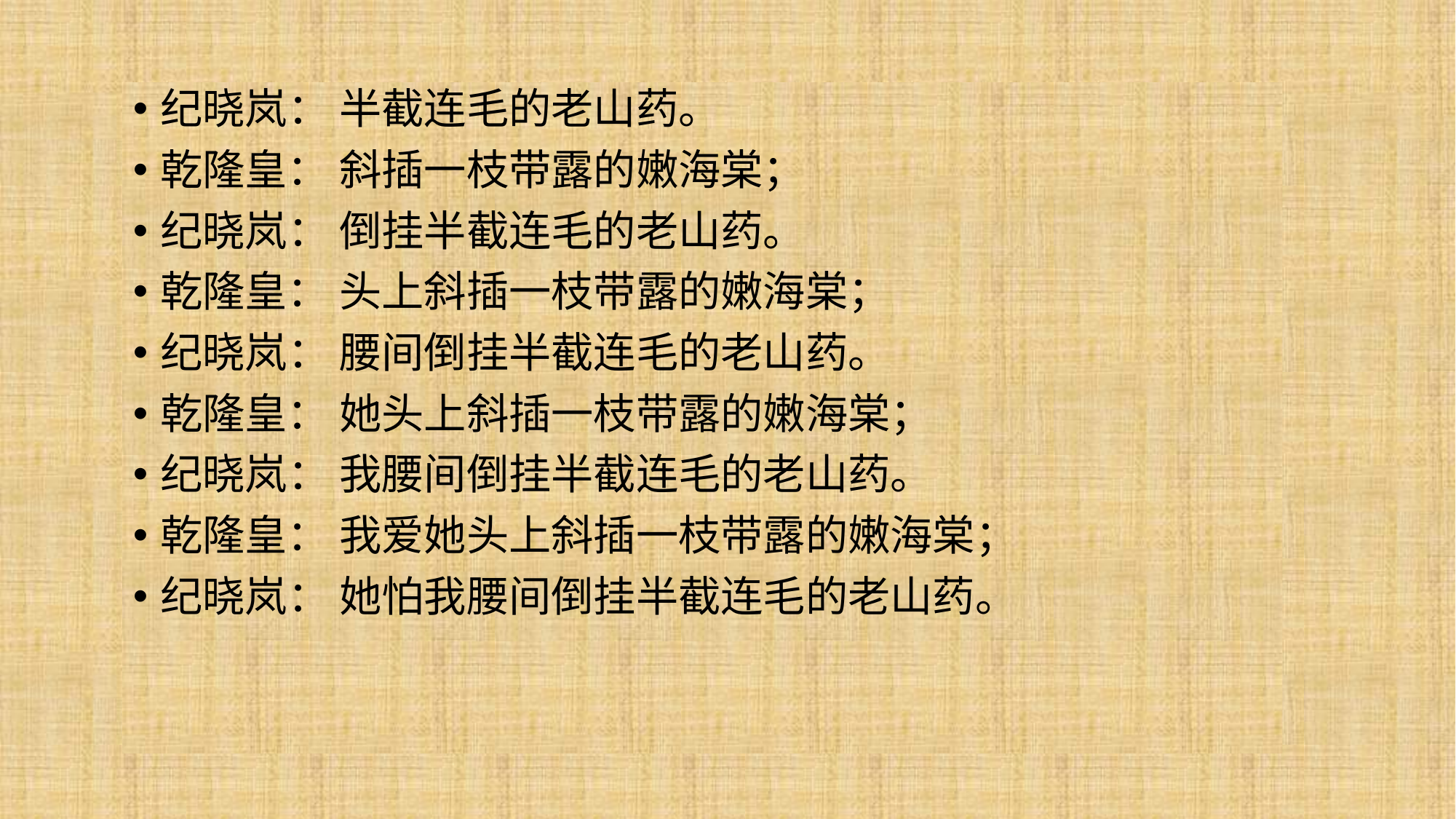

纪晓岚： 半截连毛的老山药。
乾隆皇： 斜插一枝带露的嫩海棠；
纪晓岚： 倒挂半截连毛的老山药。
乾隆皇： 头上斜插一枝带露的嫩海棠；
纪晓岚： 腰间倒挂半截连毛的老山药。
乾隆皇： 她头上斜插一枝带露的嫩海棠；
纪晓岚： 我腰间倒挂半截连毛的老山药。
乾隆皇： 我爱她头上斜插一枝带露的嫩海棠；
纪晓岚： 她怕我腰间倒挂半截连毛的老山药。